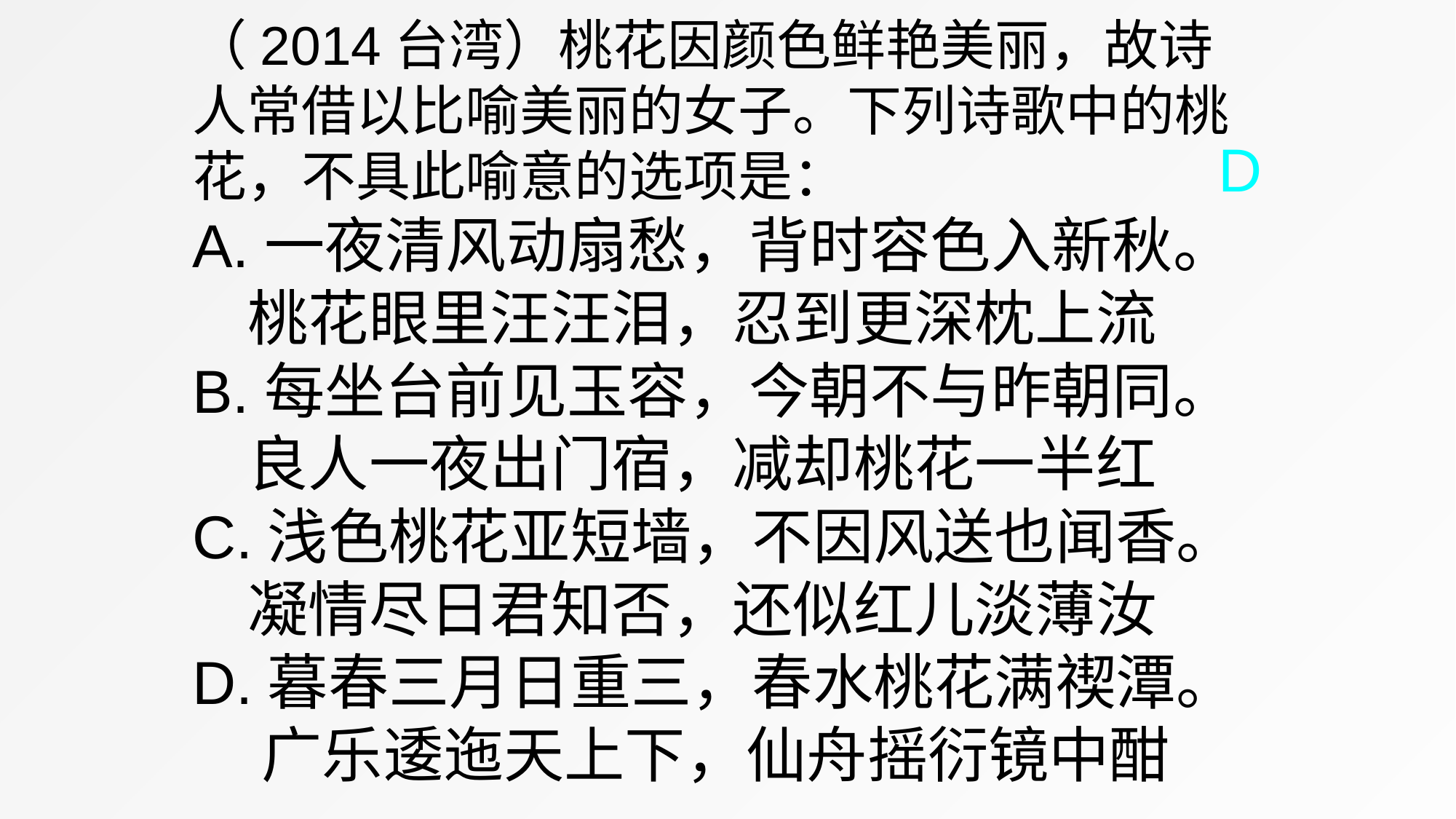

（2014台湾）桃花因颜色鲜艳美丽，故诗人常借以比喻美丽的女子。下列诗歌中的桃花，不具此喻意的选项是：
A.一夜清风动扇愁，背时容色入新秋。
   桃花眼里汪汪泪，忍到更深枕上流
B.每坐台前见玉容，今朝不与昨朝同。
   良人一夜出门宿，减却桃花一半红
C.浅色桃花亚短墙，不因风送也闻香。
   凝情尽日君知否，还似红儿淡薄汝
D.暮春三月日重三，春水桃花满禊潭。
    广乐逶迤天上下，仙舟摇衍镜中酣
D